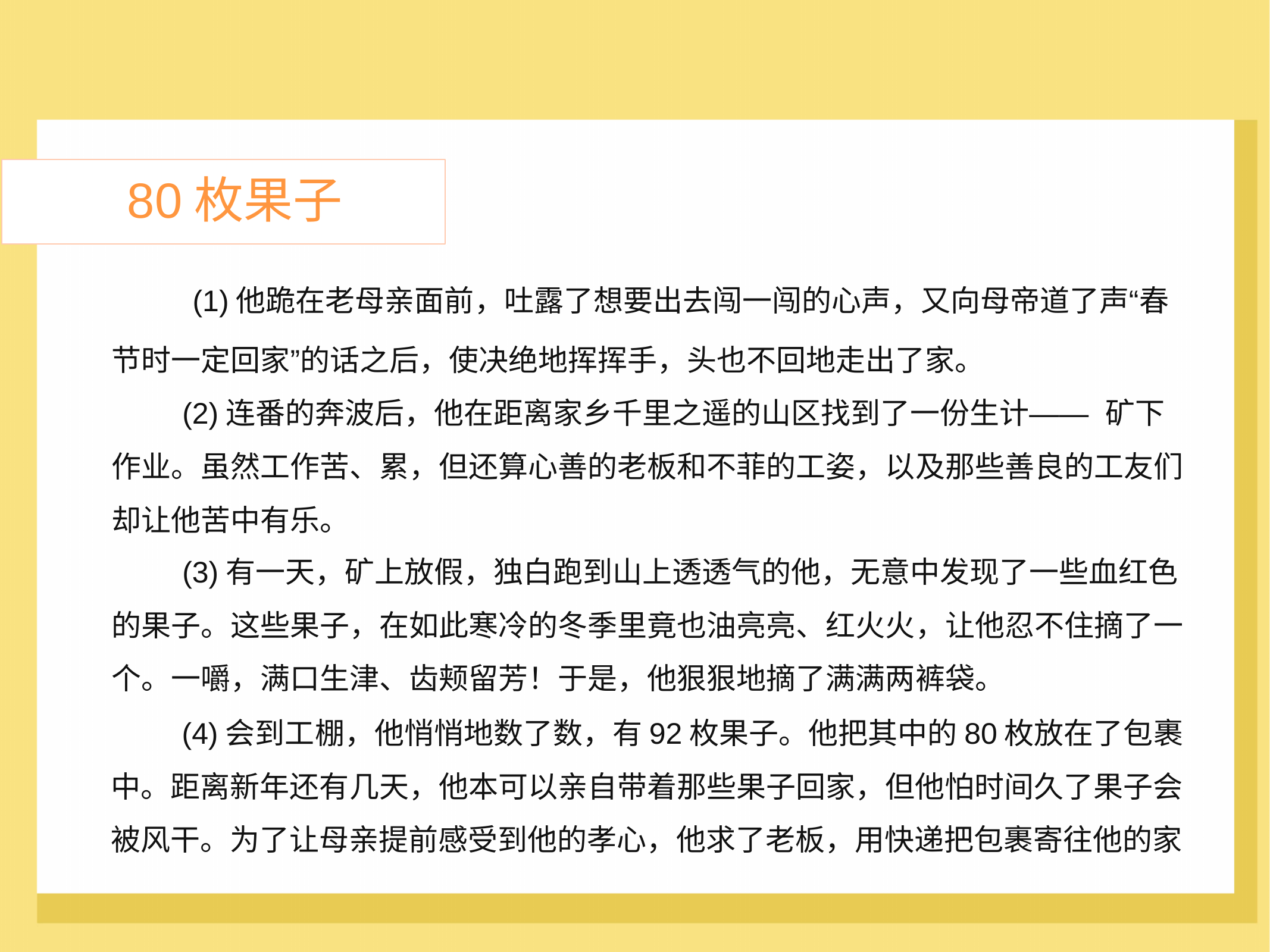

80枚果子
(1)他跪在老母亲面前，吐露了想要出去闯一闯的心声，又向母帝道了声“春
节时一定回家”的话之后，使决绝地挥挥手，头也不回地走出了家。

	(2)连番的奔波后，他在距离家乡千里之遥的山区找到了一份生计——  矿下

作业。虽然工作苦、累，但还算心善的老板和不菲的工姿，以及那些善良的工友们

却让他苦中有乐。
	(3)有一天，矿上放假，独白跑到山上透透气的他，无意中发现了一些血红色

的果子。这些果子，在如此寒冷的冬季里竟也油亮亮、红火火，让他忍不住摘了一

个。一嚼，满口生津、齿颊留芳！于是，他狠狠地摘了满满两裤袋。
	(4)会到工棚，他悄悄地数了数，有92枚果子。他把其中的80枚放在了包裹

中。距离新年还有几天，他本可以亲自带着那些果子回家，但他怕时间久了果子会

被风干。为了让母亲提前感受到他的孝心，他求了老板，用快递把包裹寄往他的家